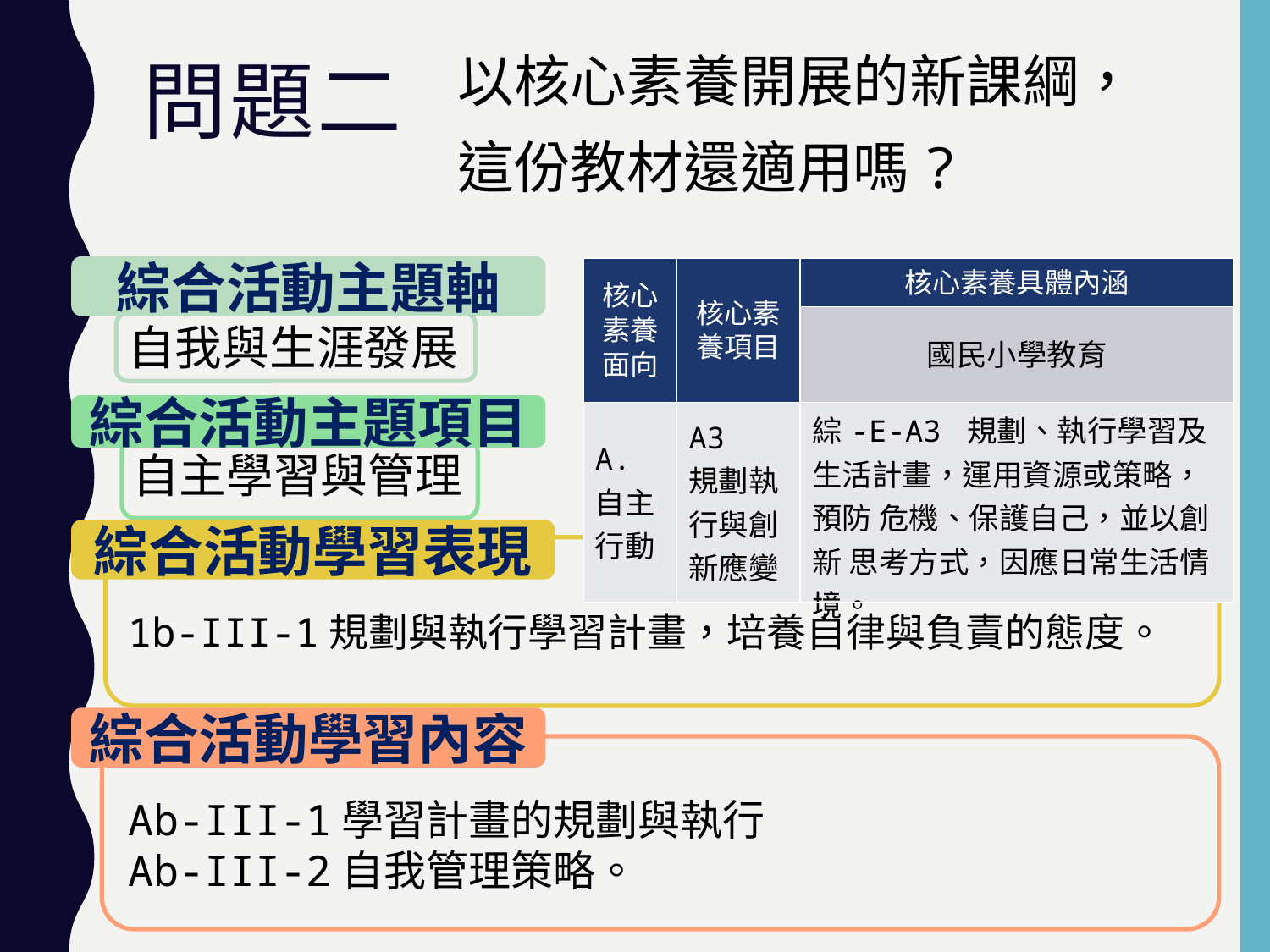

以核心素養開展的新課綱，
這份教材還適用嗎?
# 問題二
綜合活動主題軸
| 核心素養面向 | 核心素養項目 | 核心素養具體內涵 |
| --- | --- | --- |
|  |  | 國民小學教育 |
| A. 自主行動 | A3 規劃執行與創新應變 | 綜-E-A3 規劃、執行學習及生活計畫，運用資源或策略，預防 危機、保護自己，並以創新 思考方式，因應日常生活情境。 |
自我與生涯發展

綜合活動主題項目

自主學習與管理
綜合活動學習表現

1b-III-1規劃與執行學習計畫，培養自律與負責的態度。
綜合活動學習內容

Ab-III-1學習計畫的規劃與執行
Ab-III-2自我管理策略。